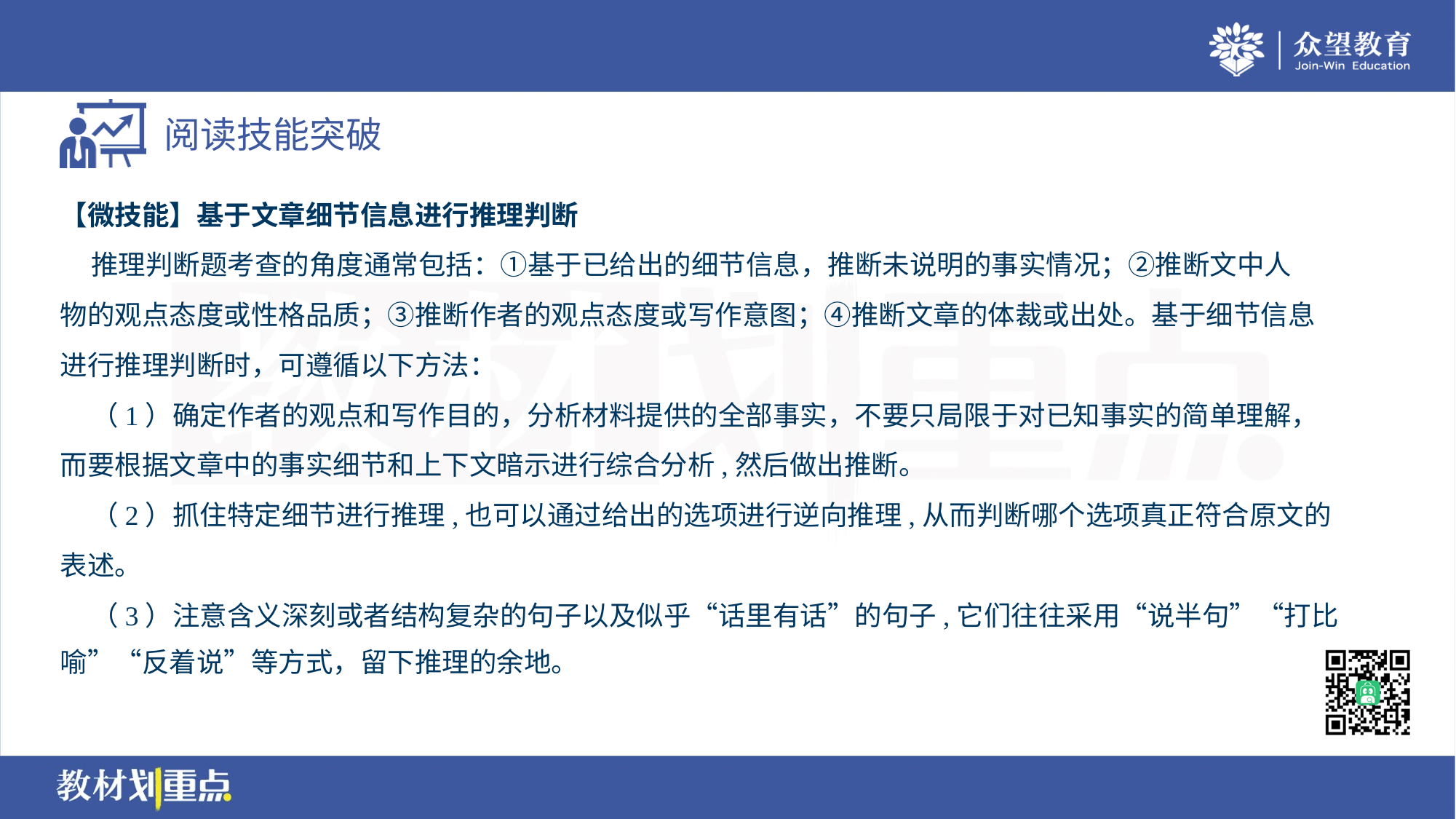

【微技能】基于文章细节信息进行推理判断
    推理判断题考查的角度通常包括：①基于已给出的细节信息，推断未说明的事实情况；②推断文中人
物的观点态度或性格品质；③推断作者的观点态度或写作意图；④推断文章的体裁或出处。基于细节信息
进行推理判断时，可遵循以下方法：
    （1）确定作者的观点和写作目的，分析材料提供的全部事实，不要只局限于对已知事实的简单理解，
而要根据文章中的事实细节和上下文暗示进行综合分析,然后做出推断。
    （2）抓住特定细节进行推理,也可以通过给出的选项进行逆向推理,从而判断哪个选项真正符合原文的
表述。
    （3）注意含义深刻或者结构复杂的句子以及似乎“话里有话”的句子,它们往往采用“说半句”“打比
喻”“反着说”等方式，留下推理的余地。